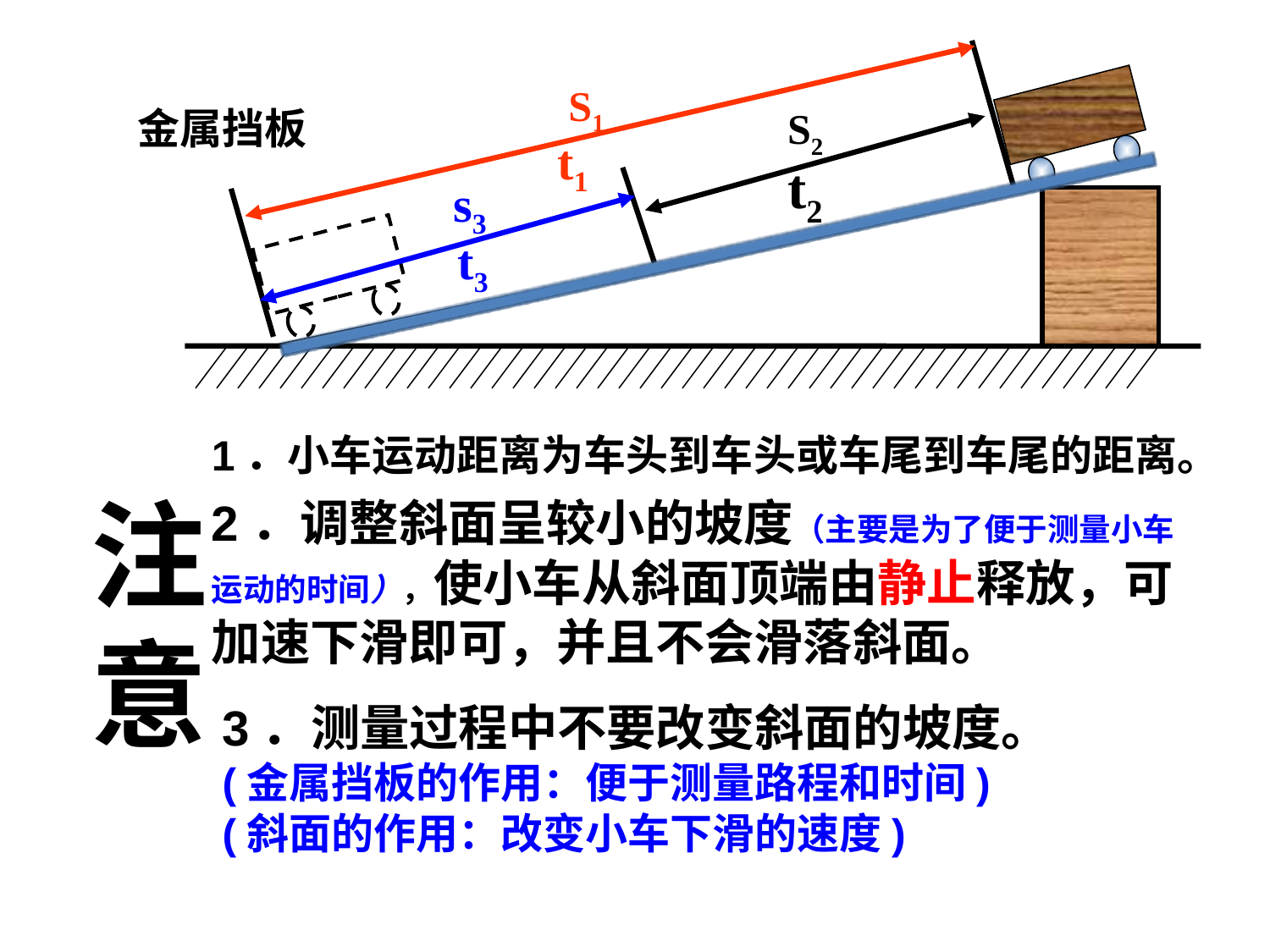

S1

金属挡板
S2

t1
t2

s3

t3

1．小车运动距离为车头到车头或车尾到车尾的距离。
注意
2．调整斜面呈较小的坡度（主要是为了便于测量小车运动的时间），使小车从斜面顶端由静止释放，可加速下滑即可，并且不会滑落斜面。
3．测量过程中不要改变斜面的坡度。
(金属挡板的作用：便于测量路程和时间)
(斜面的作用：改变小车下滑的速度)